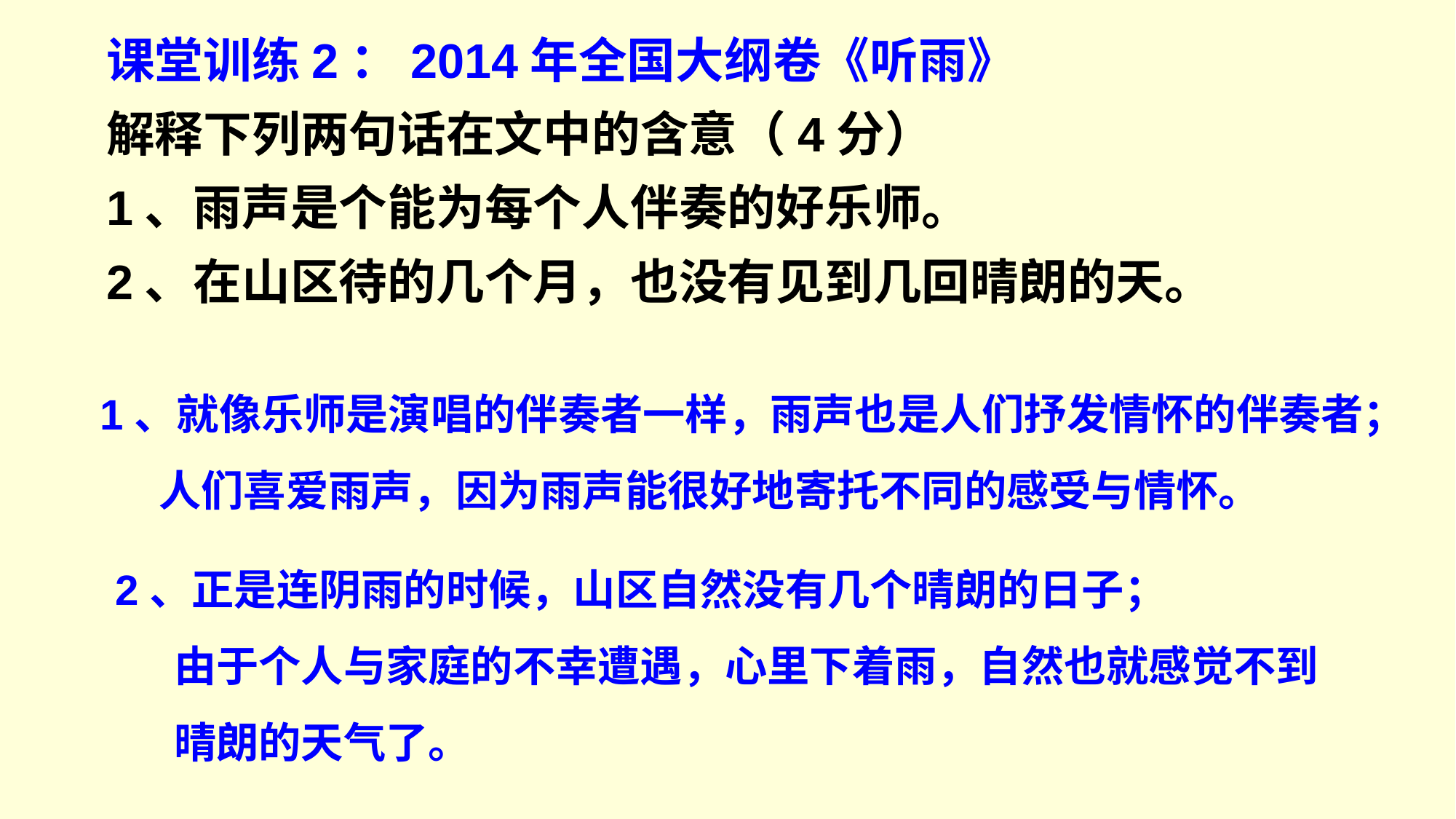

课堂训练2：2014年全国大纲卷《听雨》
解释下列两句话在文中的含意（4分）
1、雨声是个能为每个人伴奏的好乐师。
2、在山区待的几个月，也没有见到几回晴朗的天。

1、就像乐师是演唱的伴奏者一样，雨声也是人们抒发情怀的伴奏者；
     人们喜爱雨声，因为雨声能很好地寄托不同的感受与情怀。
2、正是连阴雨的时候，山区自然没有几个晴朗的日子；
     由于个人与家庭的不幸遭遇，心里下着雨，自然也就感觉不到
     晴朗的天气了。